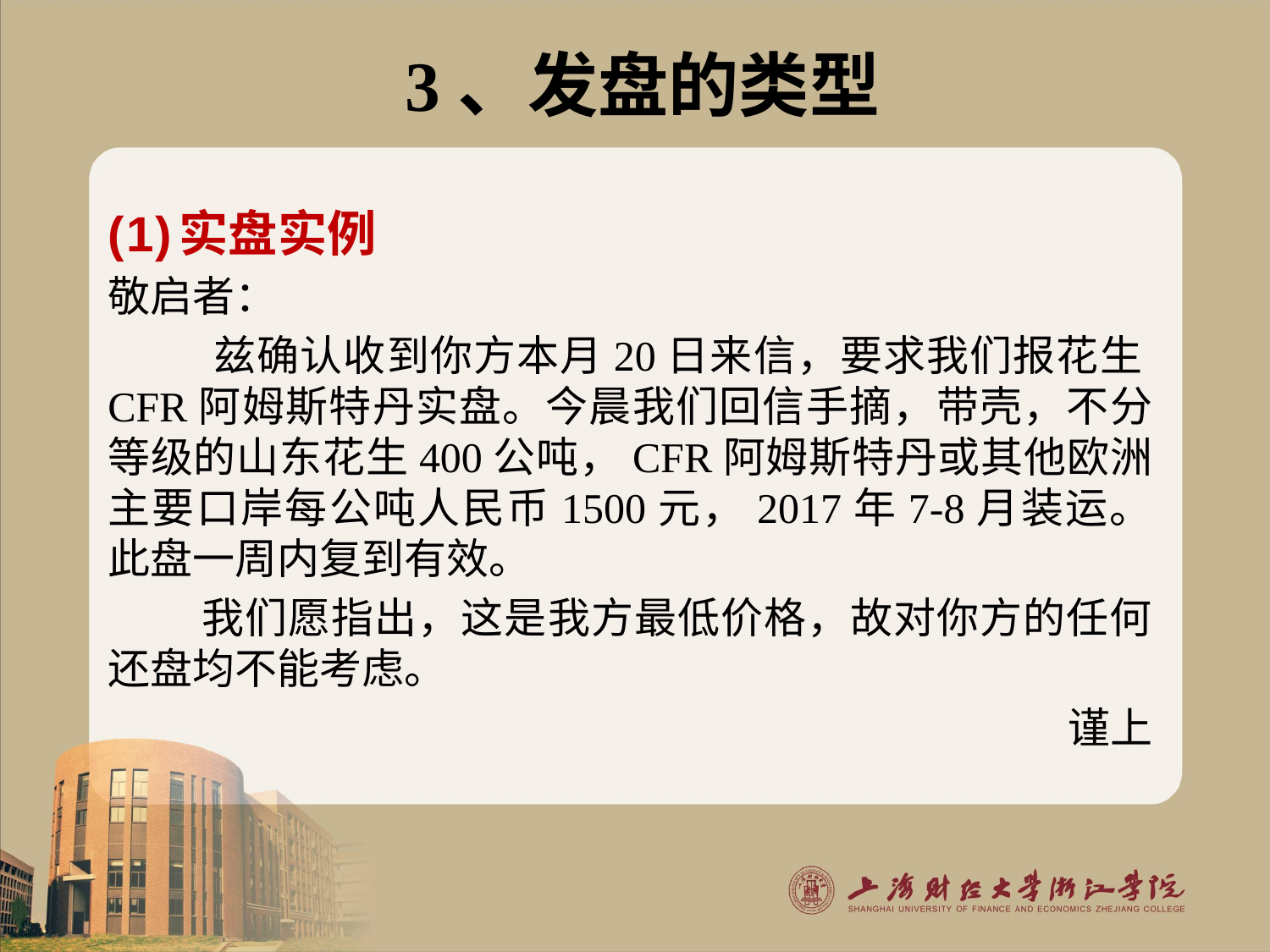

# 3、发盘的类型
实盘实例
敬启者：
         兹确认收到你方本月20日来信，要求我们报花生CFR阿姆斯特丹实盘。今晨我们回信手摘，带壳，不分等级的山东花生400公吨，CFR阿姆斯特丹或其他欧洲主要口岸每公吨人民币1500元，2017年7-8月装运。此盘一周内复到有效。
        我们愿指出，这是我方最低价格，故对你方的任何还盘均不能考虑。
谨上